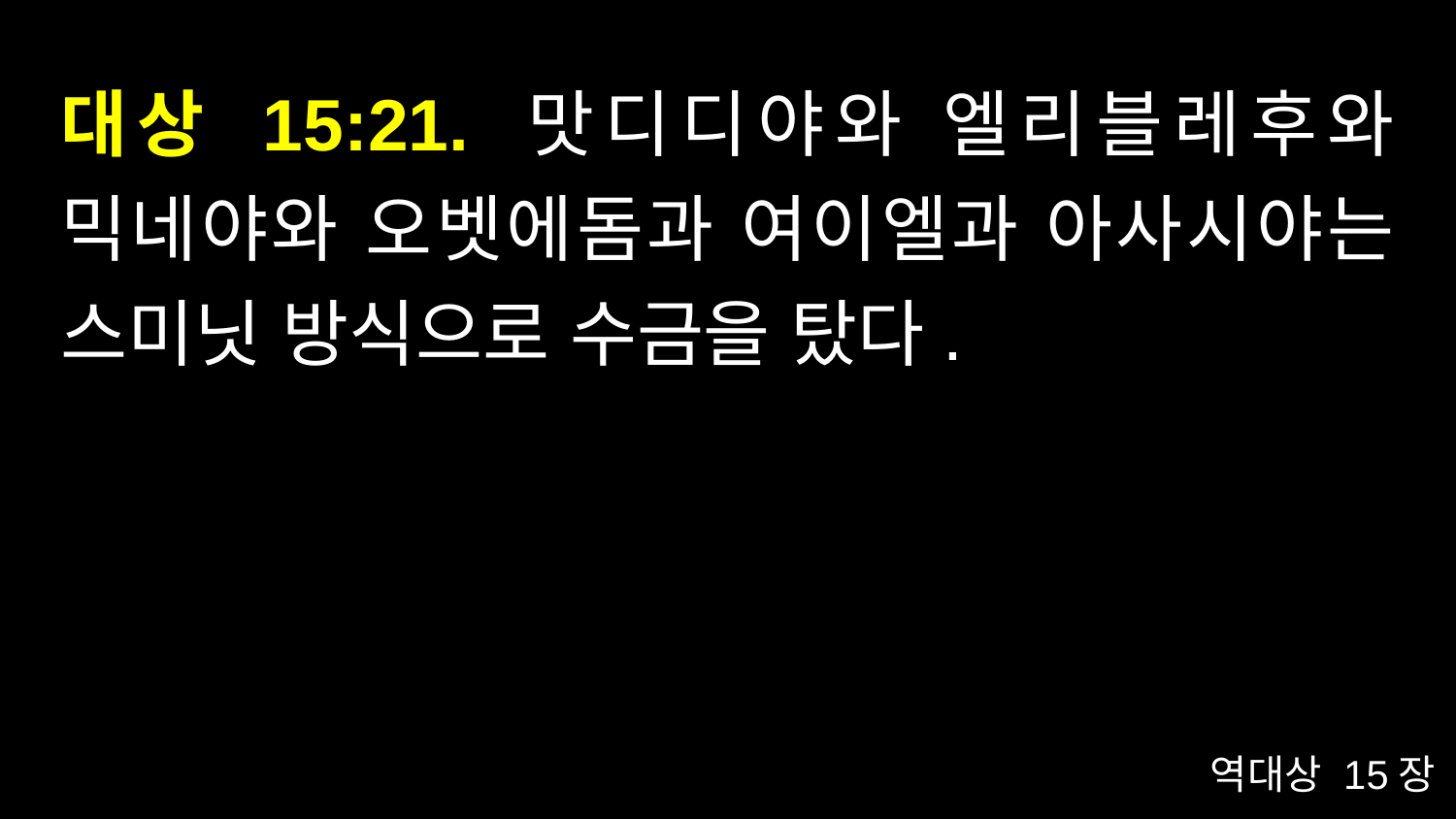

# 대상 15:21. 맛디디야와 엘리블레후와 믹네야와 오벳에돔과 여이엘과 아사시야는 스미닛 방식으로 수금을 탔다.
역대상 15장